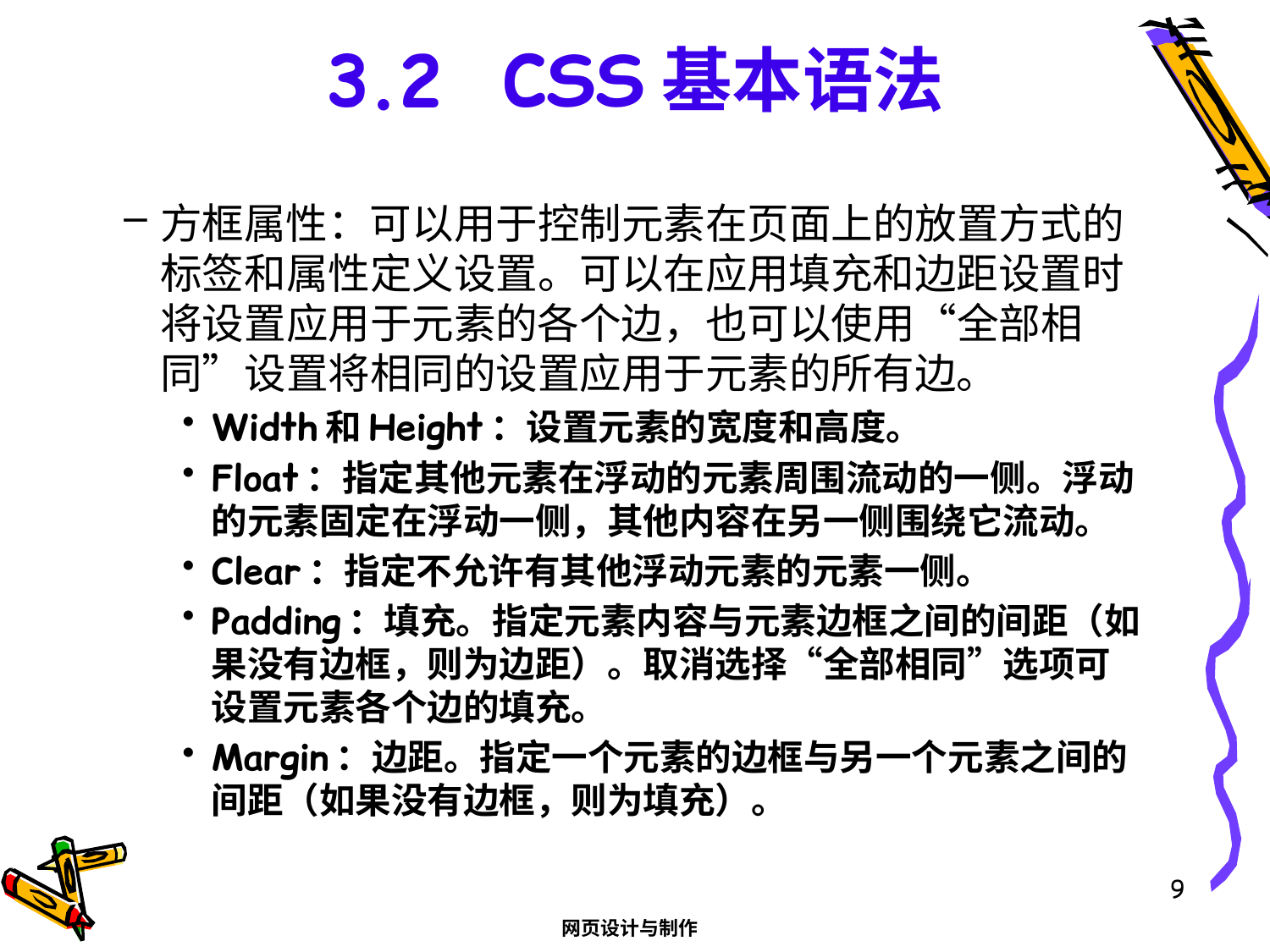

# 3.2  CSS基本语法
方框属性：可以用于控制元素在页面上的放置方式的标签和属性定义设置。可以在应用填充和边距设置时将设置应用于元素的各个边，也可以使用“全部相同”设置将相同的设置应用于元素的所有边。
Width和Height：设置元素的宽度和高度。
Float：指定其他元素在浮动的元素周围流动的一侧。浮动的元素固定在浮动一侧，其他内容在另一侧围绕它流动。
Clear：指定不允许有其他浮动元素的元素一侧。
Padding：填充。指定元素内容与元素边框之间的间距（如果没有边框，则为边距）。取消选择“全部相同”选项可设置元素各个边的填充。
Margin：边距。指定一个元素的边框与另一个元素之间的间距（如果没有边框，则为填充）。

9
网页设计与制作